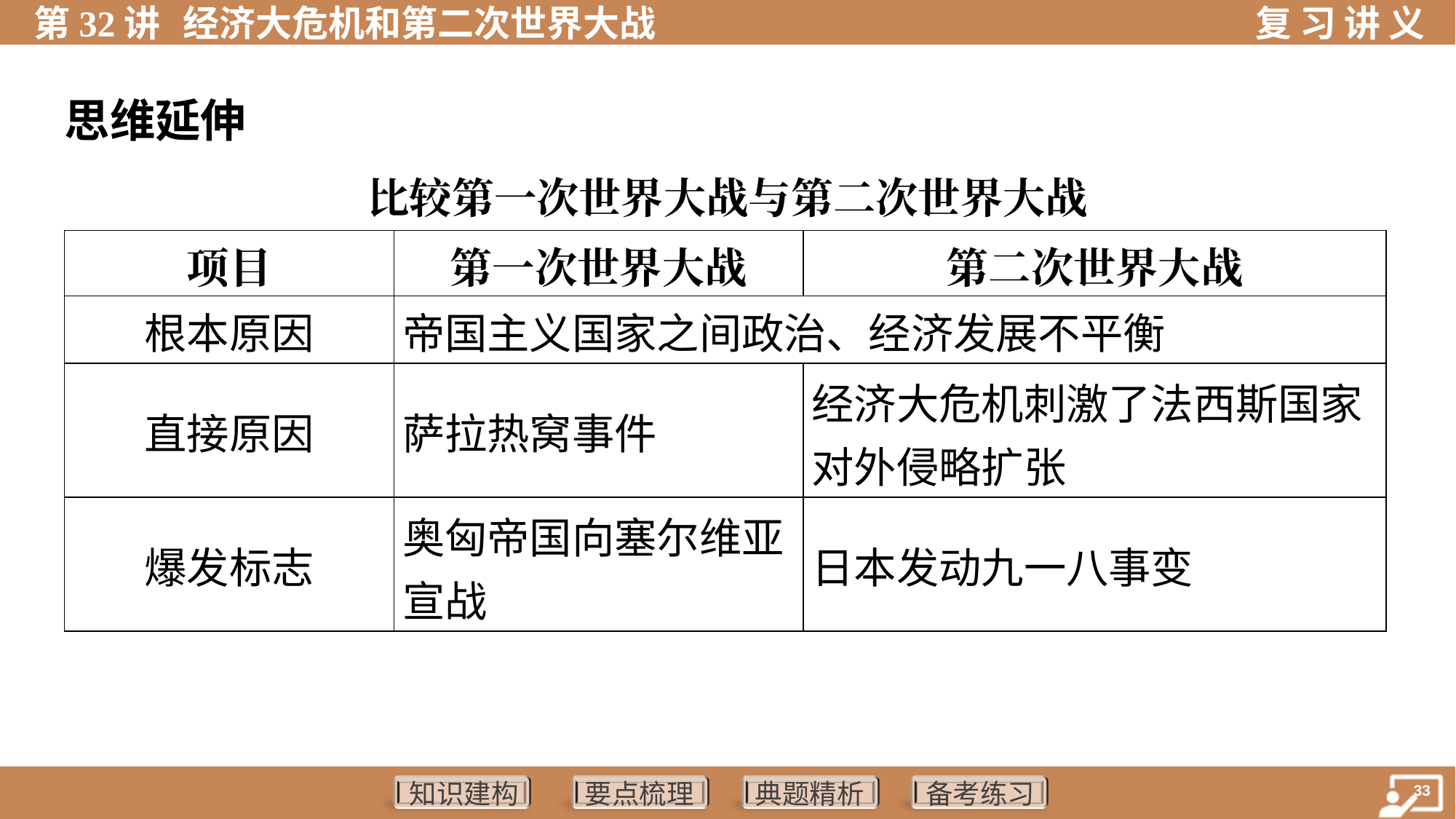

思维延伸
比较第一次世界大战与第二次世界大战
| 项目 | 第一次世界大战 | 第二次世界大战 |
| --- | --- | --- |
| 根本原因 | 帝国主义国家之间政治、经济发展不平衡 |  |
| 直接原因 | 萨拉热窝事件 | 经济大危机刺激了法西斯国家 对外侵略扩张 |
| 爆发标志 | 奥匈帝国向塞尔维亚 宣战 | 日本发动九一八事变 |